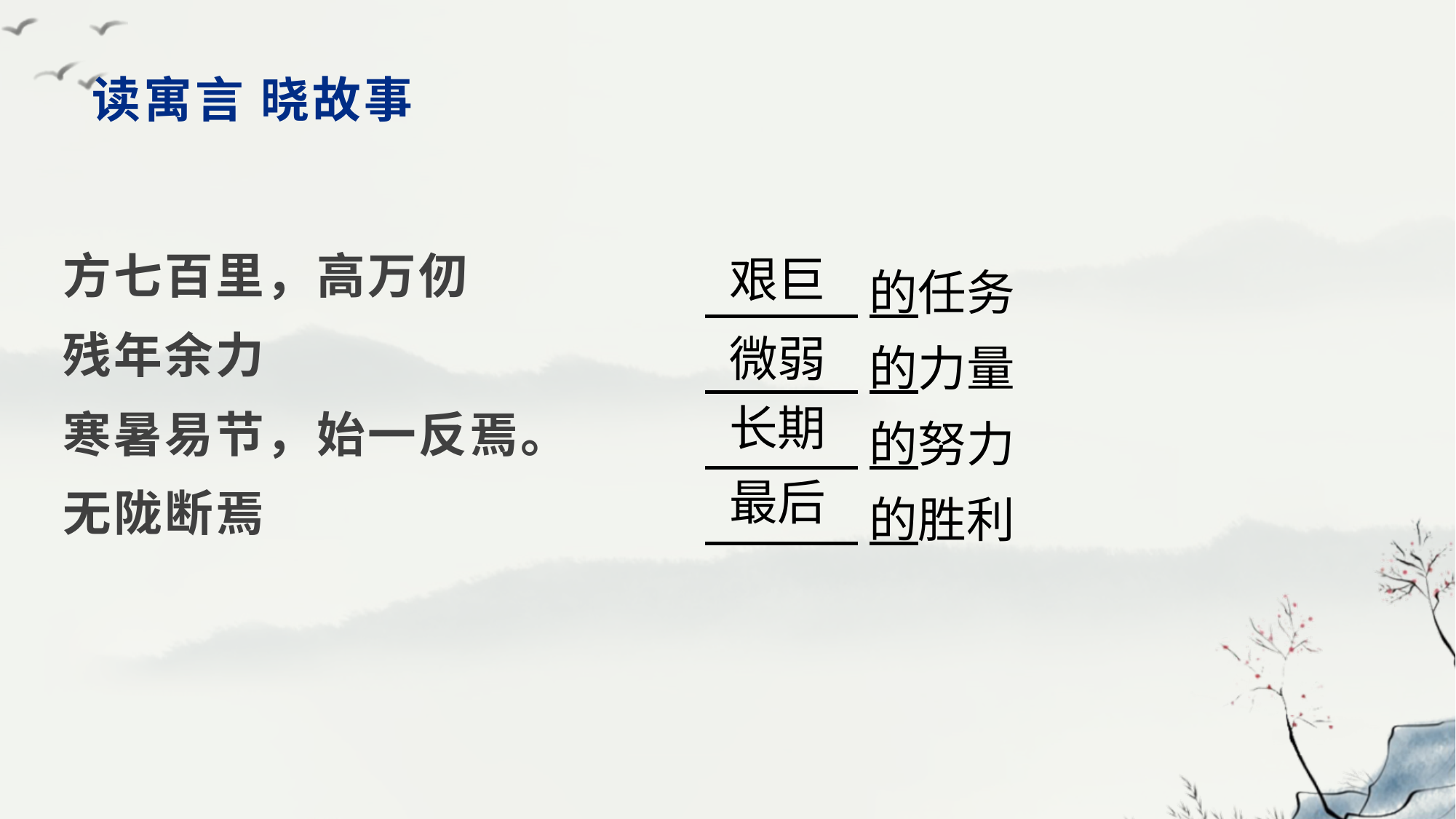

# 读寓言 晓故事

方七百里，高万仞
残年余力
寒暑易节，始一反焉。
无陇断焉
              的任务
              的力量
              的努力
              的胜利

艰巨
微弱
长期
最后